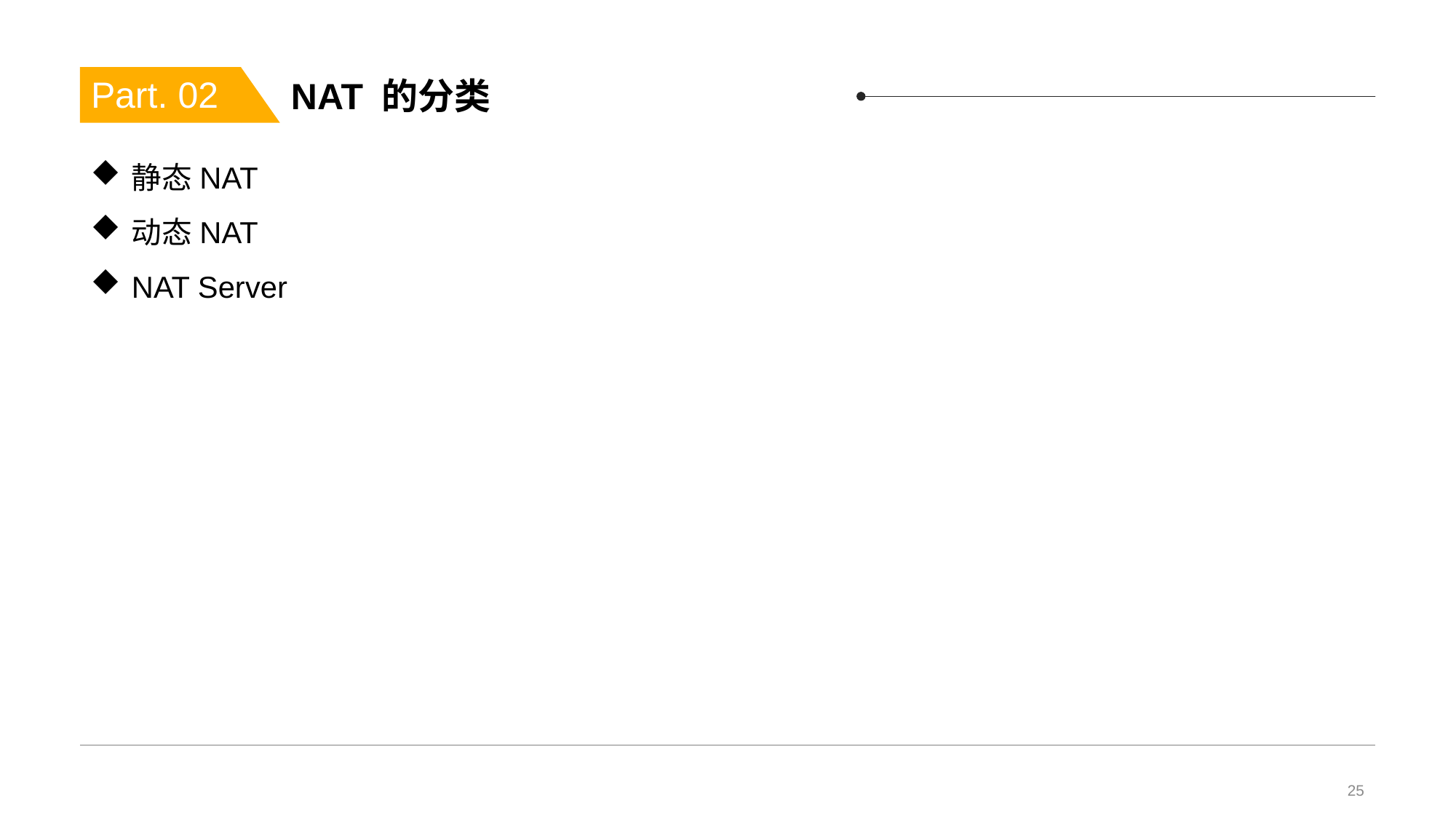

# NAT 的分类
Part. 02
静态NAT
动态NAT
NAT Server
25